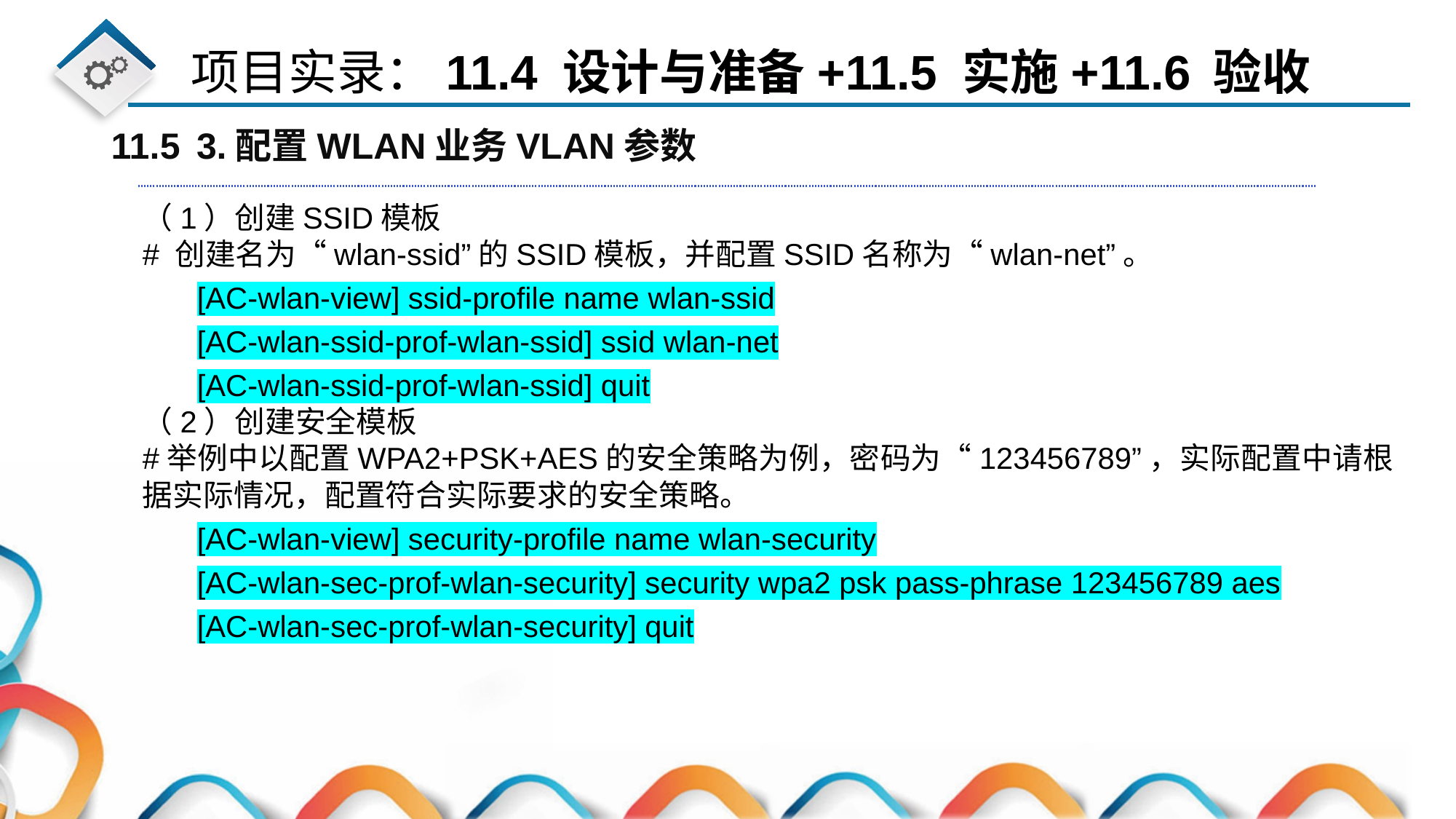

11.5  3.配置WLAN业务VLAN参数

（1）创建SSID模板
# 创建名为“wlan-ssid”的SSID模板，并配置SSID名称为“wlan-net”。
[AC-wlan-view] ssid-profile name wlan-ssid
[AC-wlan-ssid-prof-wlan-ssid] ssid wlan-net
[AC-wlan-ssid-prof-wlan-ssid] quit
（2）创建安全模板
#举例中以配置WPA2+PSK+AES的安全策略为例，密码为“123456789”，实际配置中请根据实际情况，配置符合实际要求的安全策略。
[AC-wlan-view] security-profile name wlan-security
[AC-wlan-sec-prof-wlan-security] security wpa2 psk pass-phrase 123456789 aes
[AC-wlan-sec-prof-wlan-security] quit